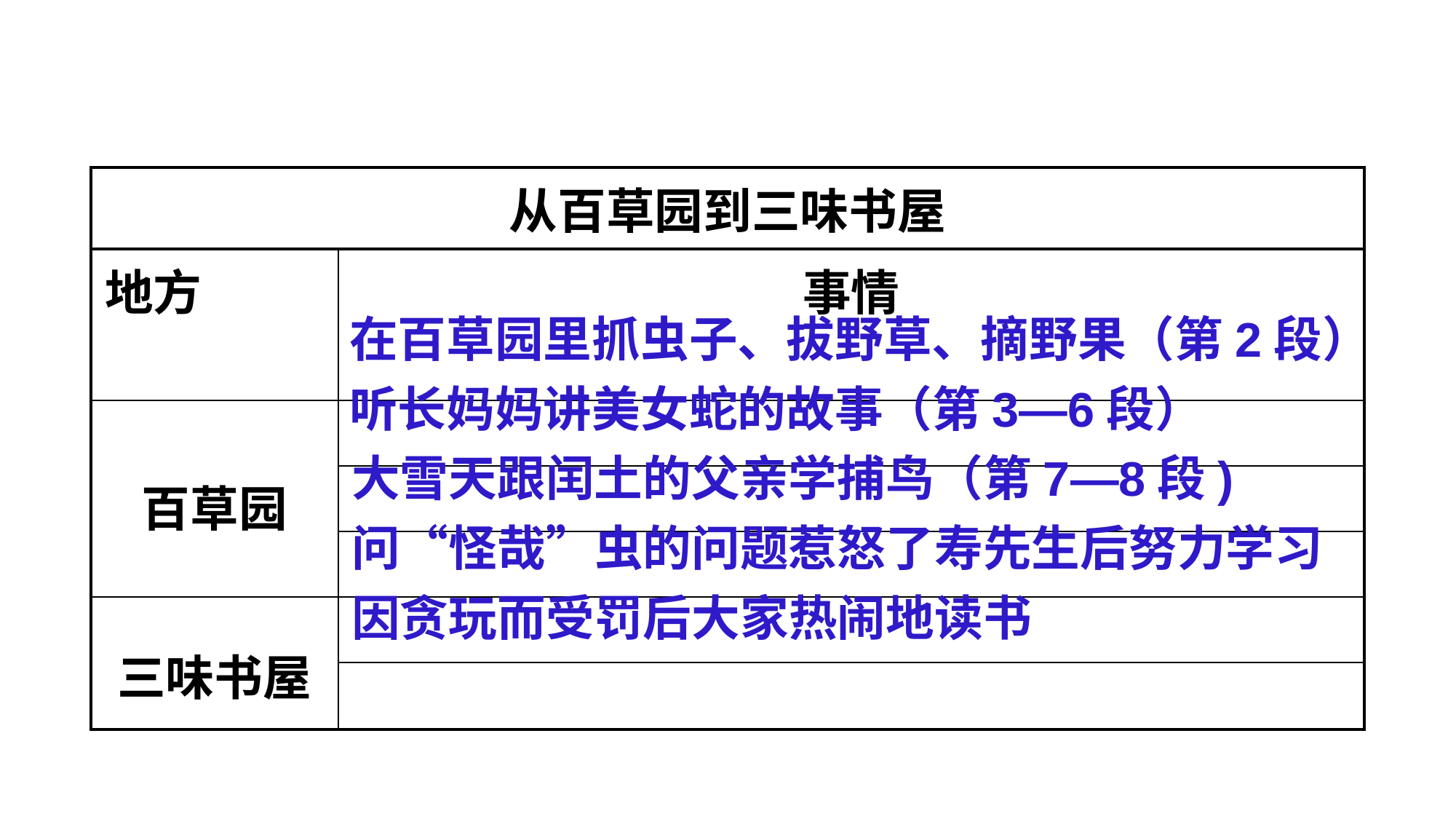

| 从百草园到三味书屋 |  |
| --- | --- |
| 地方 | 事情 |
| 百草园 |  |
|  |  |
|  |  |
| 三味书屋 |  |
|  |  |
在百草园里抓虫子、拔野草、摘野果（第2段）
听长妈妈讲美女蛇的故事（第3—6段）
大雪天跟闰土的父亲学捕鸟（第7—8段)
问“怪哉”虫的问题惹怒了寿先生后努力学习
因贪玩而受罚后大家热闹地读书